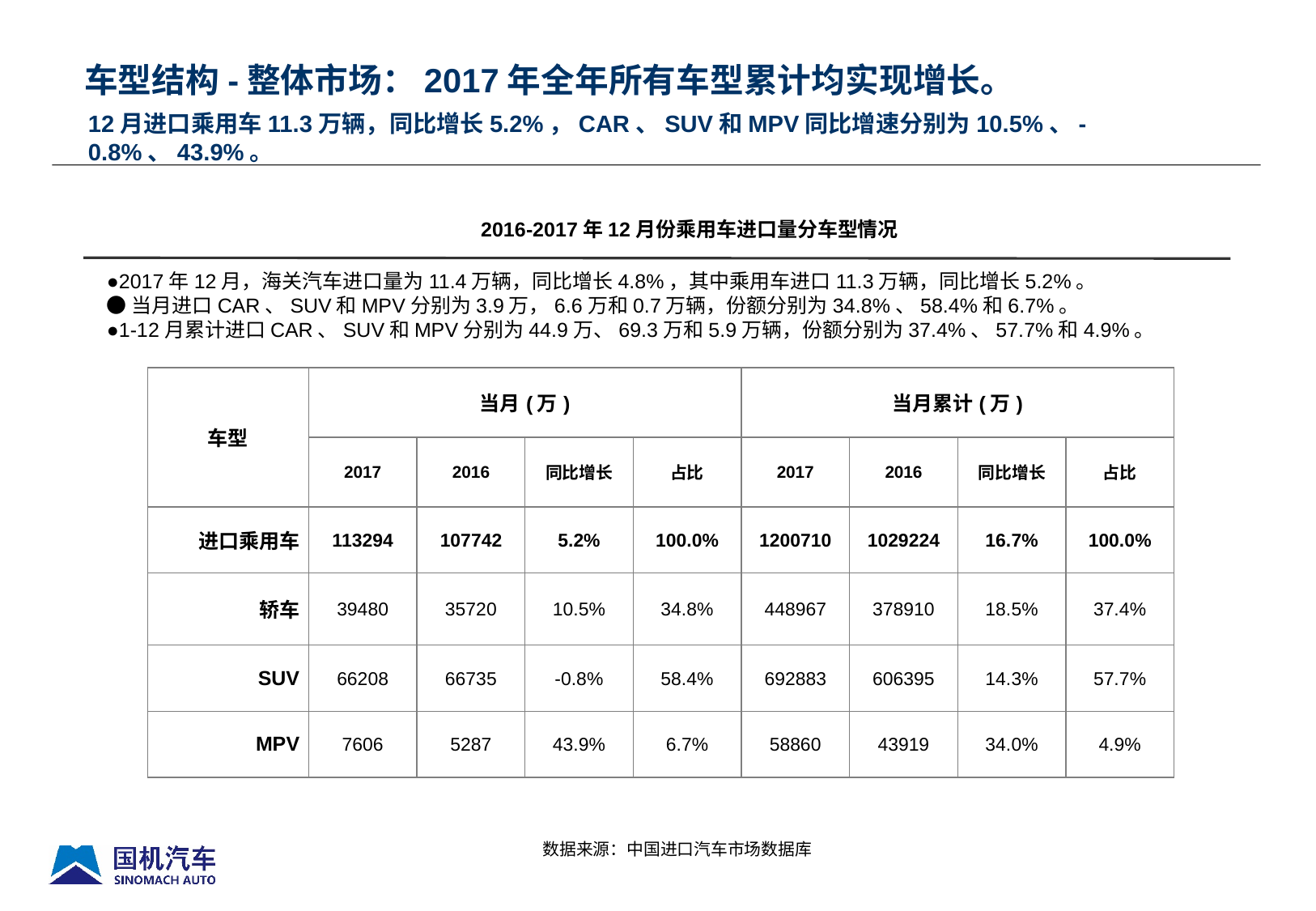

车型结构-整体市场：2017年全年所有车型累计均实现增长。
# 12月进口乘用车11.3万辆，同比增长5.2%，CAR、suv和mpv同比增速分别为10.5%、-0.8%、43.9%。
2016-2017年12月份乘用车进口量分车型情况

●2017年12月，海关汽车进口量为11.4万辆，同比增长4.8%，其中乘用车进口11.3万辆，同比增长5.2%。
●当月进口CAR、SUV和MPV分别为3.9万，6.6万和0.7万辆，份额分别为34.8%、58.4%和6.7%。
●1-12月累计进口CAR、SUV和MPV分别为44.9万、69.3万和5.9万辆，份额分别为37.4%、57.7%和4.9%。
| 车型 | 当月(万) |  |  |  | 当月累计(万) |  |  |  |
| --- | --- | --- | --- | --- | --- | --- | --- | --- |
|  | 2017 | 2016 | 同比增长 | 占比 | 2017 | 2016 | 同比增长 | 占比 |
| 进口乘用车 | 113294 | 107742 | 5.2% | 100.0% | 1200710 | 1029224 | 16.7% | 100.0% |
| 轿车 | 39480 | 35720 | 10.5% | 34.8% | 448967 | 378910 | 18.5% | 37.4% |
| SUV | 66208 | 66735 | -0.8% | 58.4% | 692883 | 606395 | 14.3% | 57.7% |
| MPV | 7606 | 5287 | 43.9% | 6.7% | 58860 | 43919 | 34.0% | 4.9% |
数据来源：中国进口汽车市场数据库